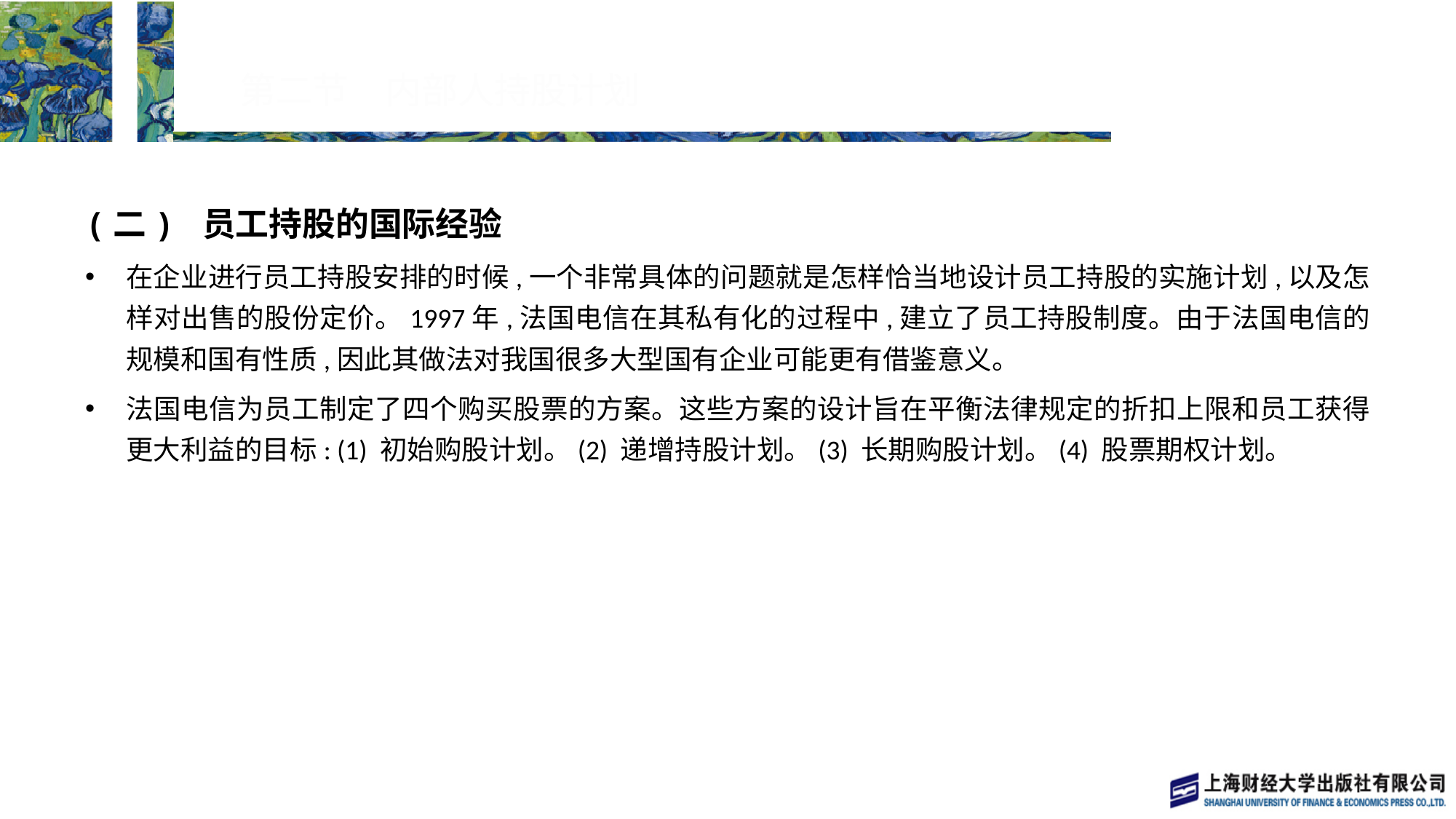

# 第二节　内部人持股计划
(二) 员工持股的国际经验
在企业进行员工持股安排的时候,一个非常具体的问题就是怎样恰当地设计员工持股的实施计划,以及怎样对出售的股份定价。1997年,法国电信在其私有化的过程中,建立了员工持股制度。由于法国电信的规模和国有性质,因此其做法对我国很多大型国有企业可能更有借鉴意义。
法国电信为员工制定了四个购买股票的方案。这些方案的设计旨在平衡法律规定的折扣上限和员工获得更大利益的目标: (1) 初始购股计划。(2) 递增持股计划。(3) 长期购股计划。(4) 股票期权计划。